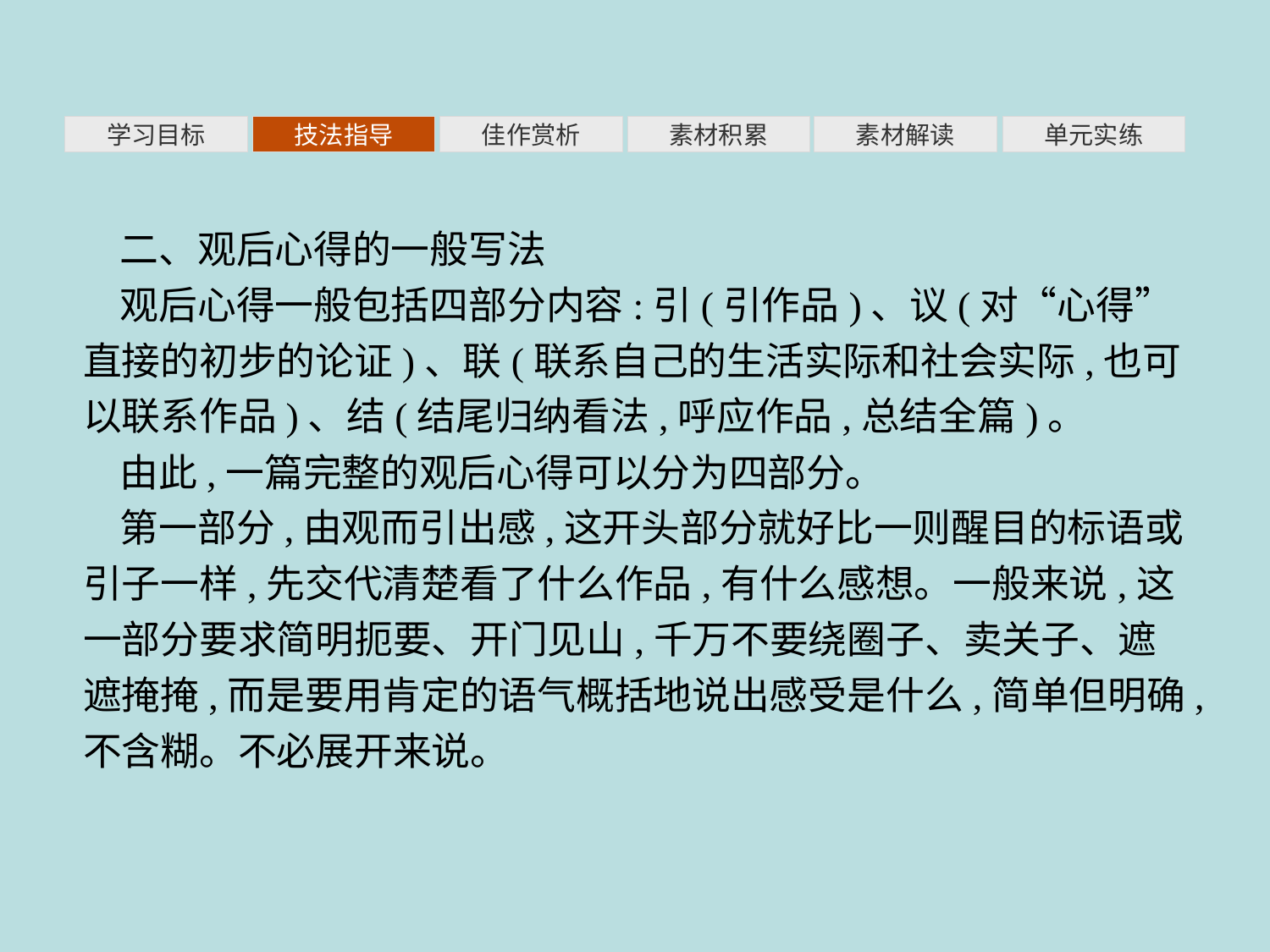

素材积累
学习目标
技法指导
佳作赏析
素材解读
单元实练
二、观后心得的一般写法
观后心得一般包括四部分内容:引(引作品)、议(对“心得”直接的初步的论证)、联(联系自己的生活实际和社会实际,也可以联系作品)、结(结尾归纳看法,呼应作品,总结全篇)。
由此,一篇完整的观后心得可以分为四部分。
第一部分,由观而引出感,这开头部分就好比一则醒目的标语或引子一样,先交代清楚看了什么作品,有什么感想。一般来说,这一部分要求简明扼要、开门见山,千万不要绕圈子、卖关子、遮遮掩掩,而是要用肯定的语气概括地说出感受是什么,简单但明确,不含糊。不必展开来说。